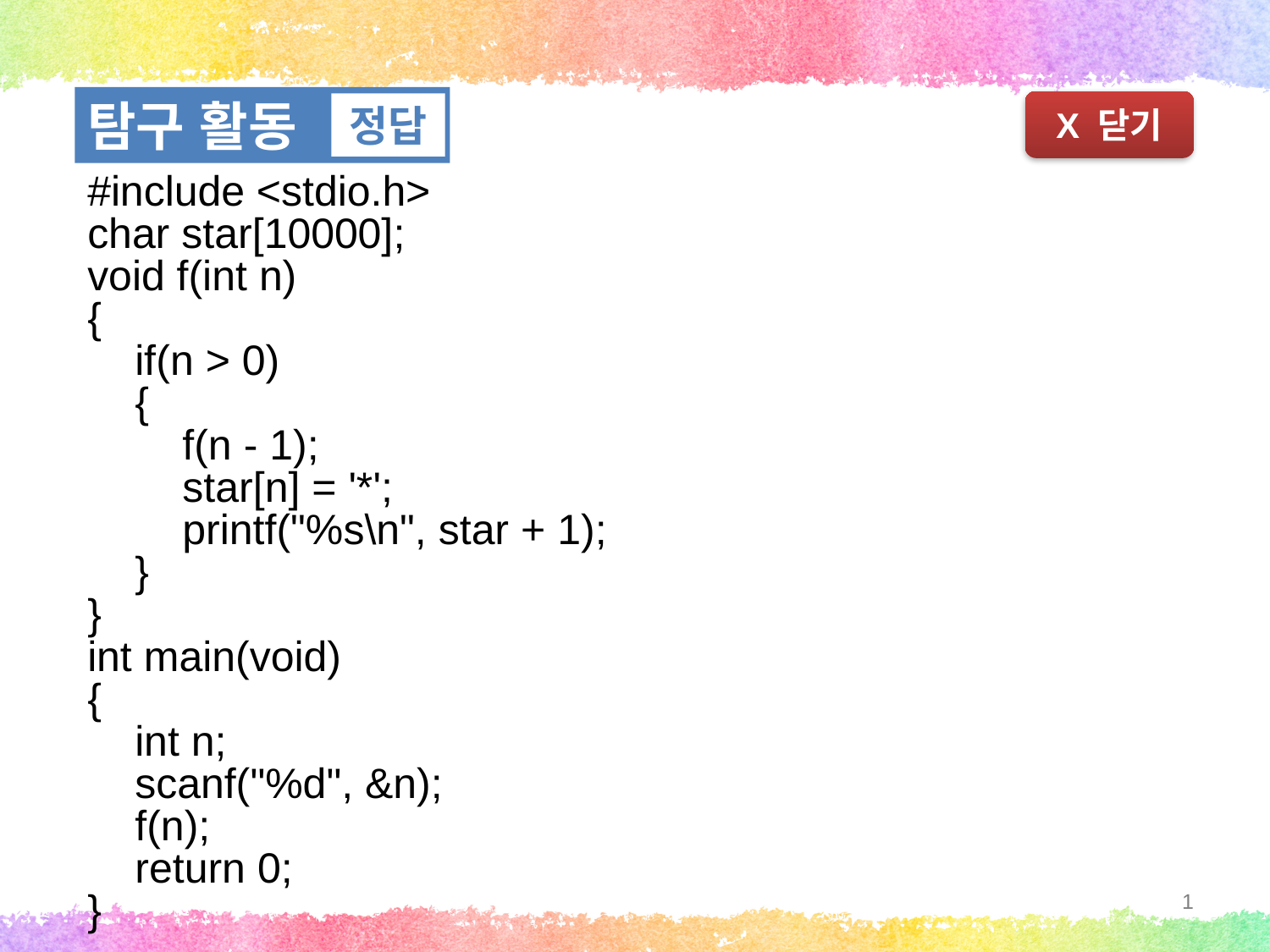

탐구 활동
정답
X 닫기
#include <stdio.h>
char star[10000];
void f(int n)
{
    if(n > 0)
    {
        f(n - 1);
        star[n] = '*';
        printf("%s\n", star + 1);
    }
}
int main(void)
{
    int n;
    scanf("%d", &n);
    f(n);
    return 0;
}

1